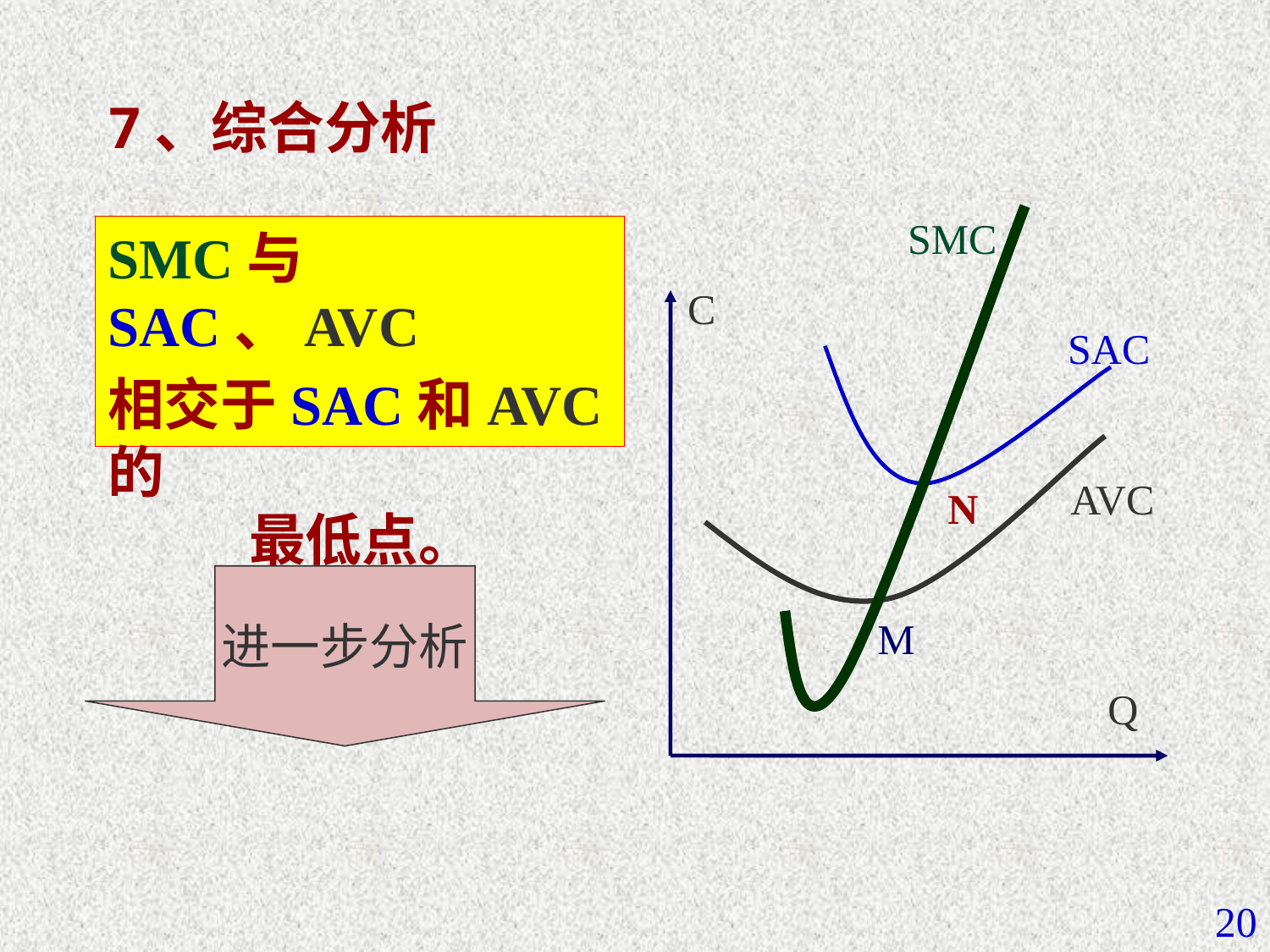

#
7、综合分析

SMC
SMC与SAC、AVC
相交于SAC和AVC的                                              最低点。
C

SAC

AVC
N
进一步分析

M
Q

20